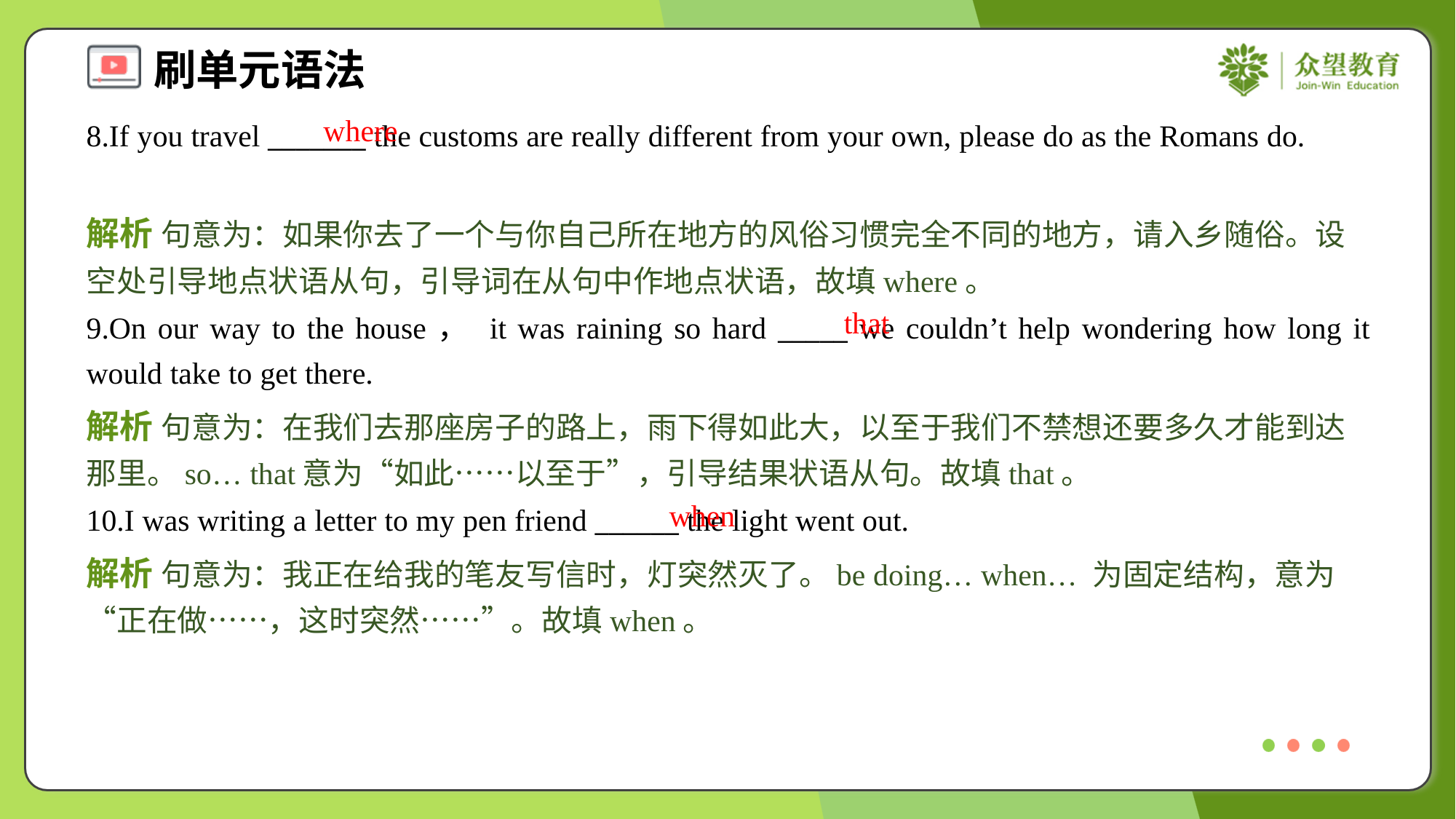

where
8.If you travel _______ the customs are really different from your own, please do as the Romans do.
解析 句意为：如果你去了一个与你自己所在地方的风俗习惯完全不同的地方，请入乡随俗。设空处引导地点状语从句，引导词在从句中作地点状语，故填where。
that
9.On our way to the house， it was raining so hard _____ we couldn’t help wondering how long it would take to get there.
解析 句意为：在我们去那座房子的路上，雨下得如此大，以至于我们不禁想还要多久才能到达那里。so… that意为“如此……以至于”，引导结果状语从句。故填that。
when
10.I was writing a letter to my pen friend ______ the light went out.
解析 句意为：我正在给我的笔友写信时，灯突然灭了。be doing… when… 为固定结构，意为“正在做……，这时突然……”。故填when。